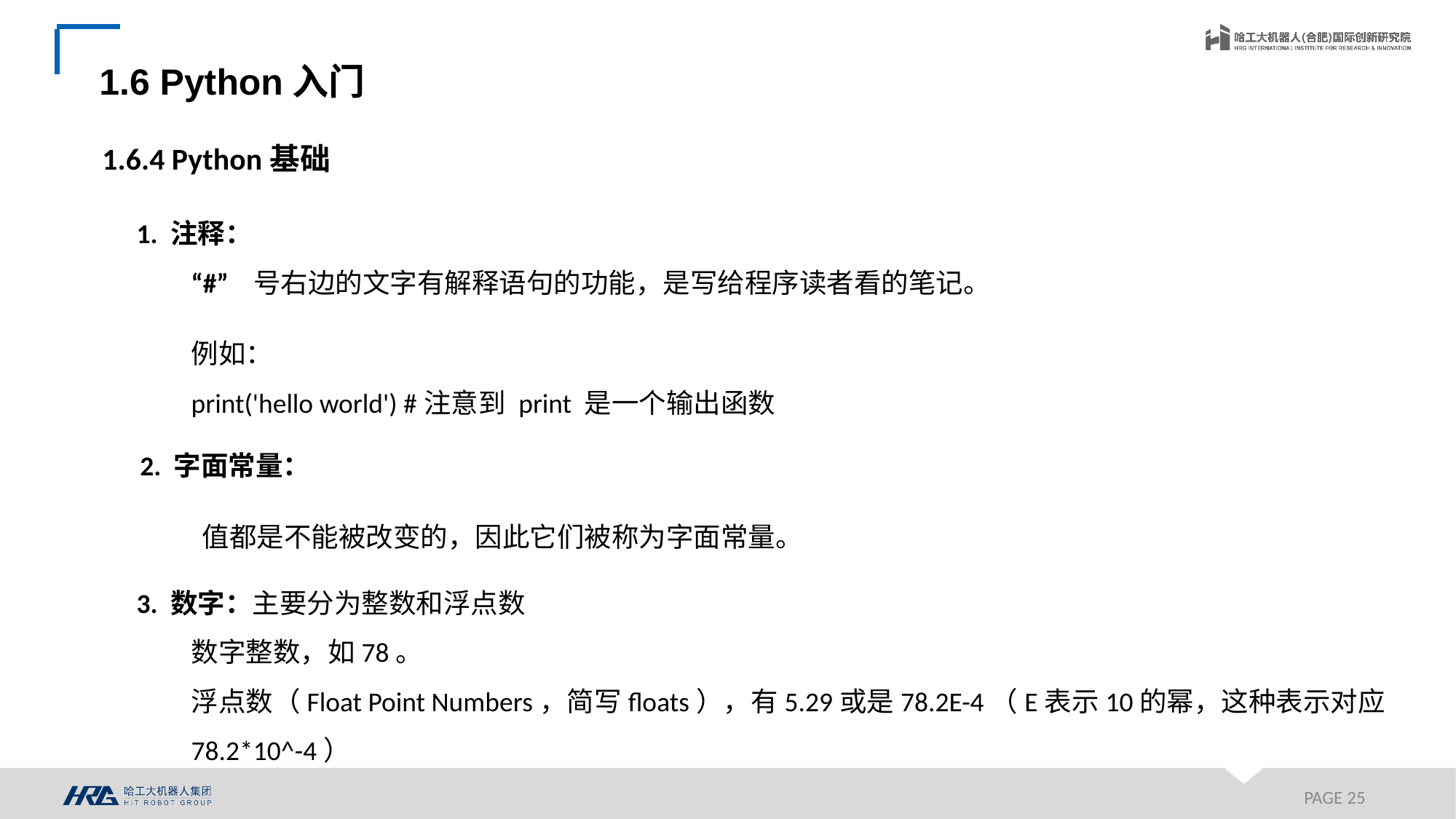

1.6 Python入门
1.6.4 Python基础
1. 注释：
“#”   号右边的文字有解释语句的功能，是写给程序读者看的笔记。

例如：
print('hello world') #注意到 print 是一个输出函数
2. 字面常量：

         值都是不能被改变的，因此它们被称为字面常量。
3. 数字：主要分为整数和浮点数
数字整数，如78。
浮点数（Float Point Numbers，简写floats），有5.29或是78.2E-4（E表示10的幂，这种表示对应78.2*10^-4）